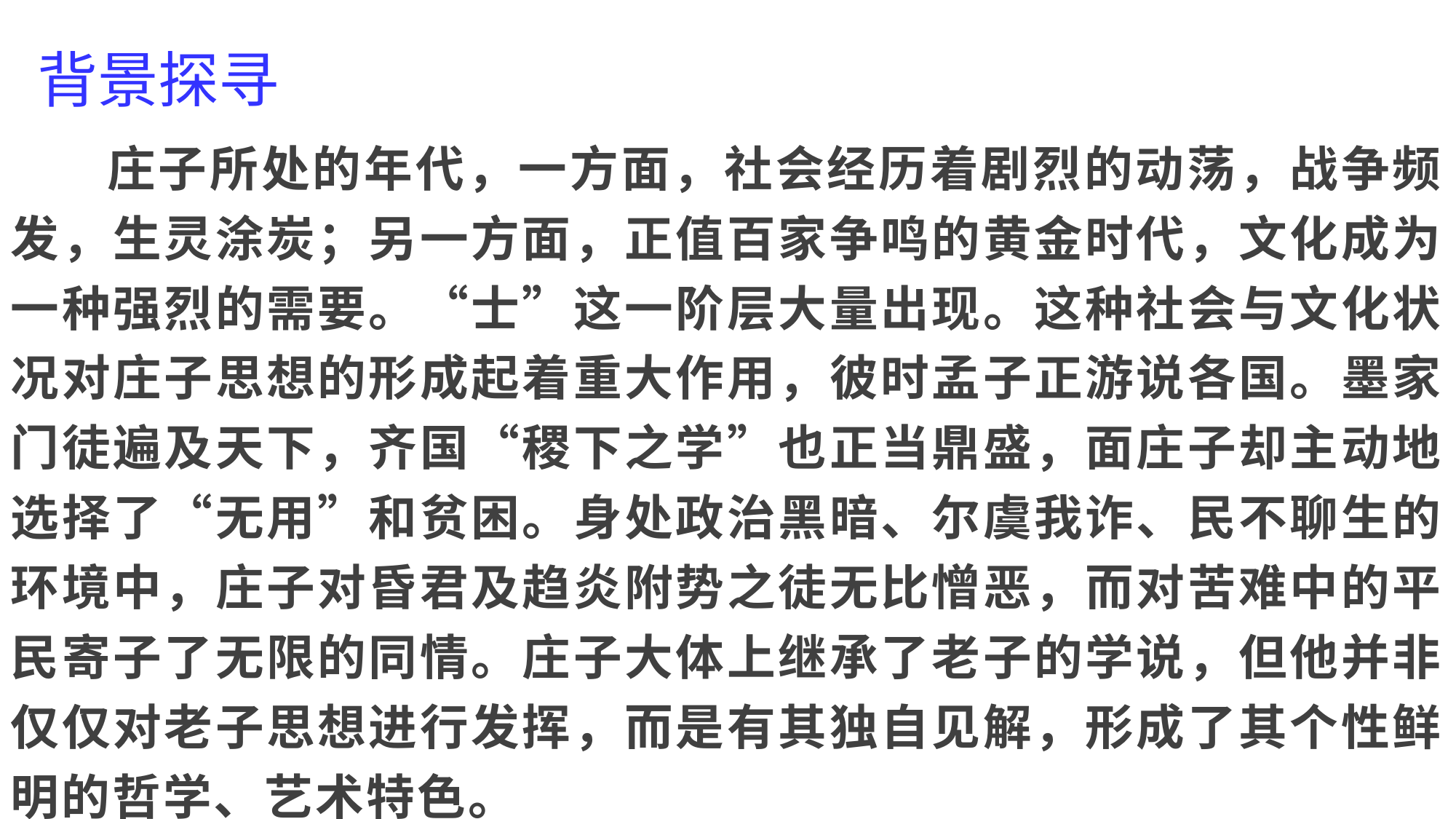

背景探寻
      庄子所处的年代，一方面，社会经历着剧烈的动荡，战争频发，生灵涂炭；另一方面，正值百家争鸣的黄金时代，文化成为一种强烈的需要。“士”这一阶层大量出现。这种社会与文化状况对庄子思想的形成起着重大作用，彼时孟子正游说各国。墨家门徒遍及天下，齐国“稷下之学”也正当鼎盛，面庄子却主动地选择了“无用”和贫困。身处政治黑暗、尔虞我诈、民不聊生的环境中，庄子对昏君及趋炎附势之徒无比憎恶，而对苦难中的平民寄子了无限的同情。庄子大体上继承了老子的学说，但他并非仅仅对老子思想进行发挥，而是有其独自见解，形成了其个性鲜明的哲学、艺术特色。